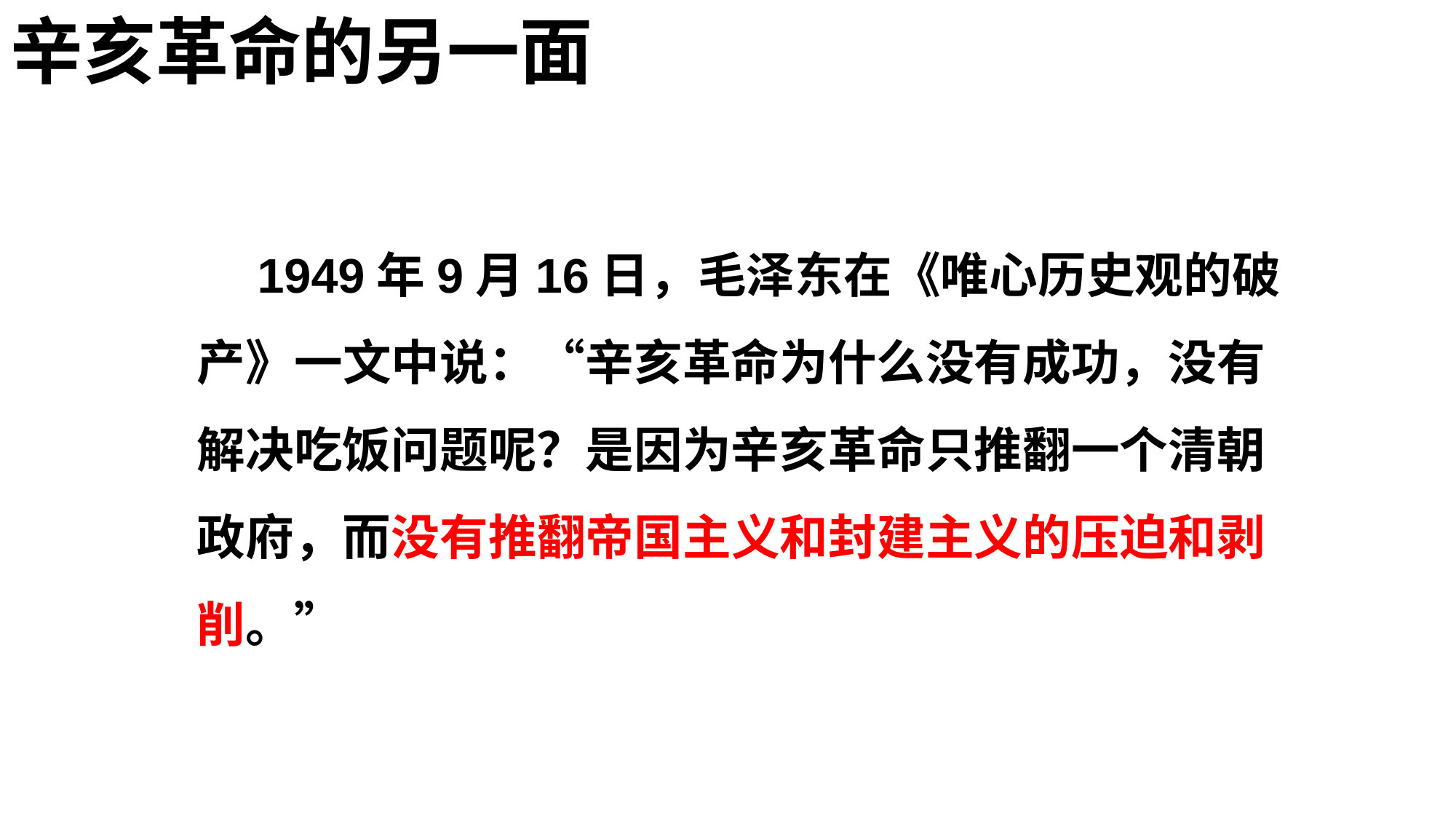

辛亥革命的另一面
　1949年9月16日，毛泽东在《唯心历史观的破产》一文中说：“辛亥革命为什么没有成功，没有解决吃饭问题呢？是因为辛亥革命只推翻一个清朝政府，而没有推翻帝国主义和封建主义的压迫和剥削。”